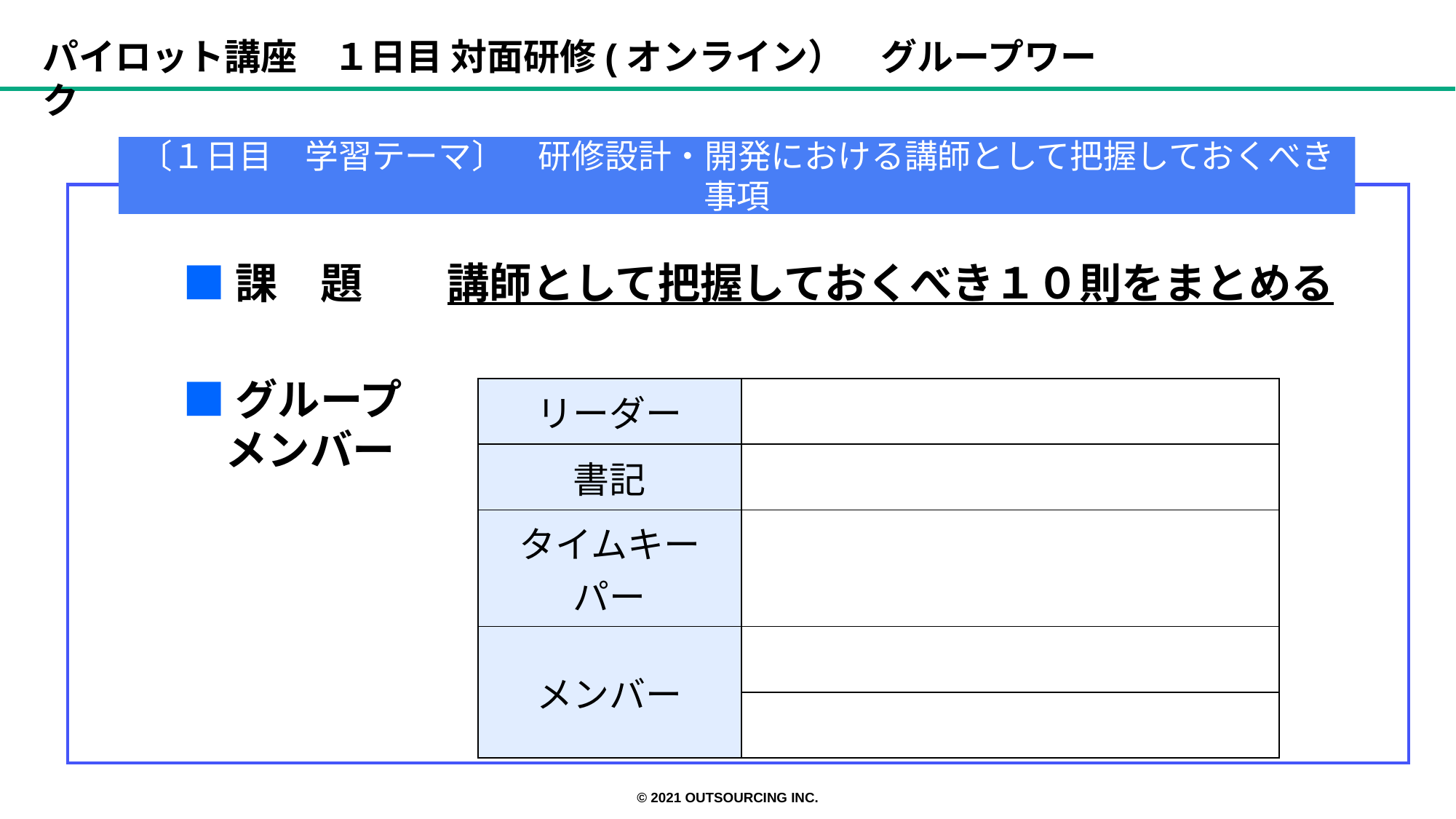

パイロット講座　１日目 対面研修(オンライン）　グループワーク
〔１日目　学習テーマ〕　研修設計・開発における講師として把握しておくべき事項

■課　題　　講師として把握しておくべき１０則をまとめる
■グループ
　メンバー
| リーダー |  |
| --- | --- |
| 書記 |  |
| タイムキーパー |  |
| メンバー |  |
|  |  |
© 2021 OUTSOURCING Inc.